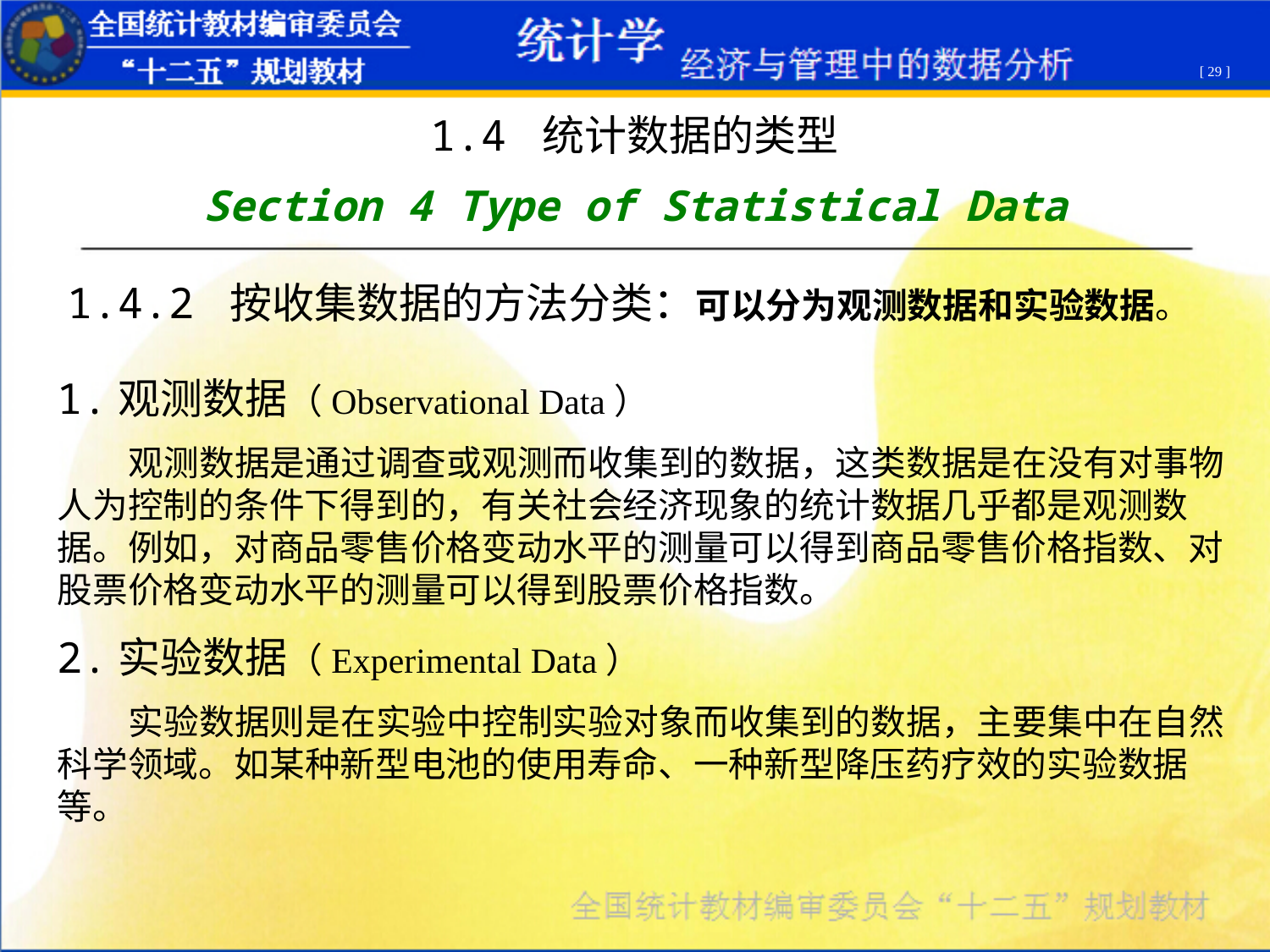

[ 29 ]
1.4 统计数据的类型
Section 4 Type of Statistical Data
1.4.2 按收集数据的方法分类：可以分为观测数据和实验数据。
1.观测数据（Observational Data）
        观测数据是通过调查或观测而收集到的数据，这类数据是在没有对事物人为控制的条件下得到的，有关社会经济现象的统计数据几乎都是观测数据。例如，对商品零售价格变动水平的测量可以得到商品零售价格指数、对股票价格变动水平的测量可以得到股票价格指数。
2.实验数据（Experimental Data）
        实验数据则是在实验中控制实验对象而收集到的数据，主要集中在自然科学领域。如某种新型电池的使用寿命、一种新型降压药疗效的实验数据等。